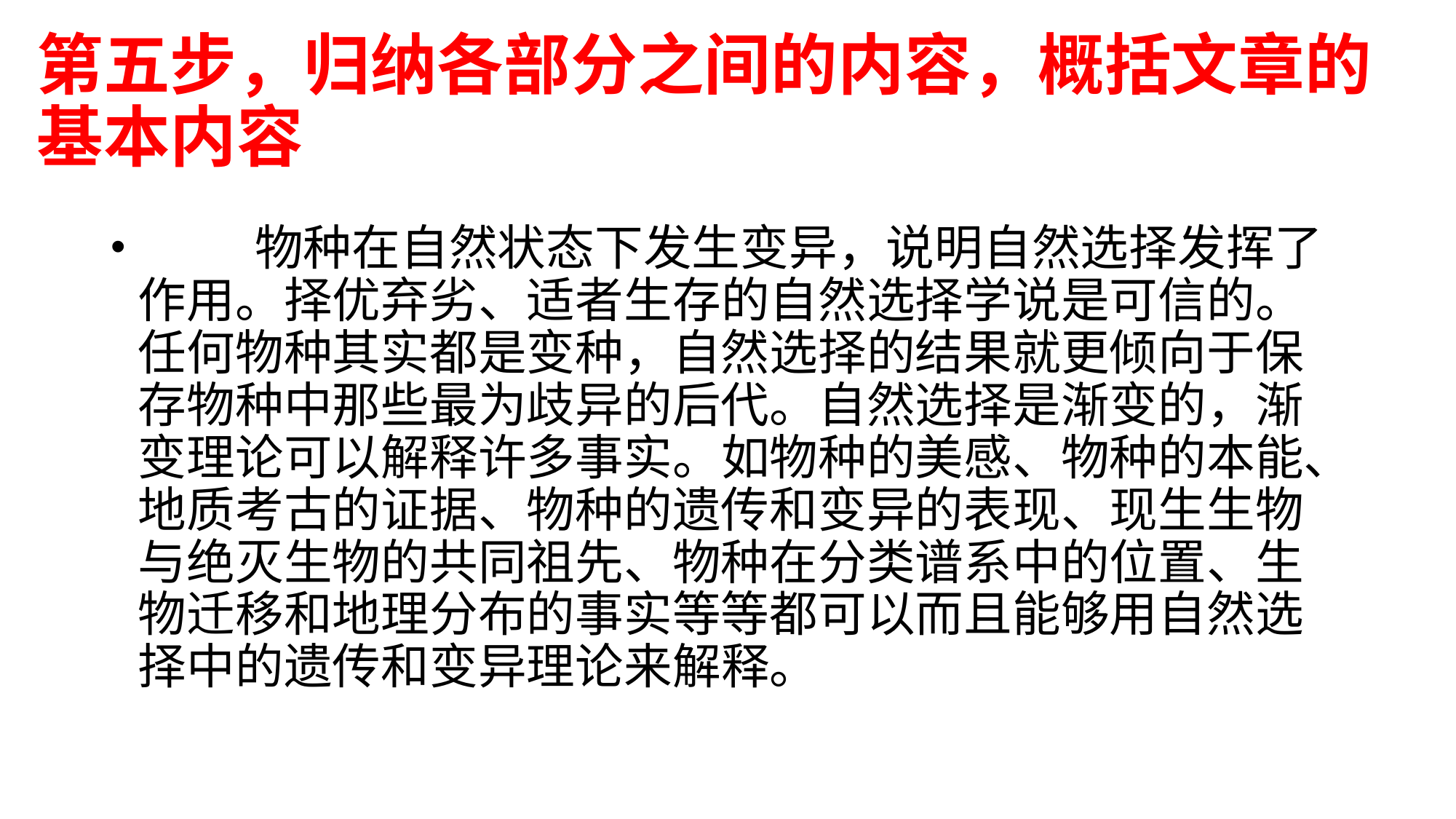

# 第五步，归纳各部分之间的内容，概括文章的基本内容
         物种在自然状态下发生变异，说明自然选择发挥了作用。择优弃劣、适者生存的自然选择学说是可信的。任何物种其实都是变种，自然选择的结果就更倾向于保存物种中那些最为歧异的后代。自然选择是渐变的，渐变理论可以解释许多事实。如物种的美感、物种的本能、地质考古的证据、物种的遗传和变异的表现、现生生物与绝灭生物的共同祖先、物种在分类谱系中的位置、生物迁移和地理分布的事实等等都可以而且能够用自然选择中的遗传和变异理论来解释。